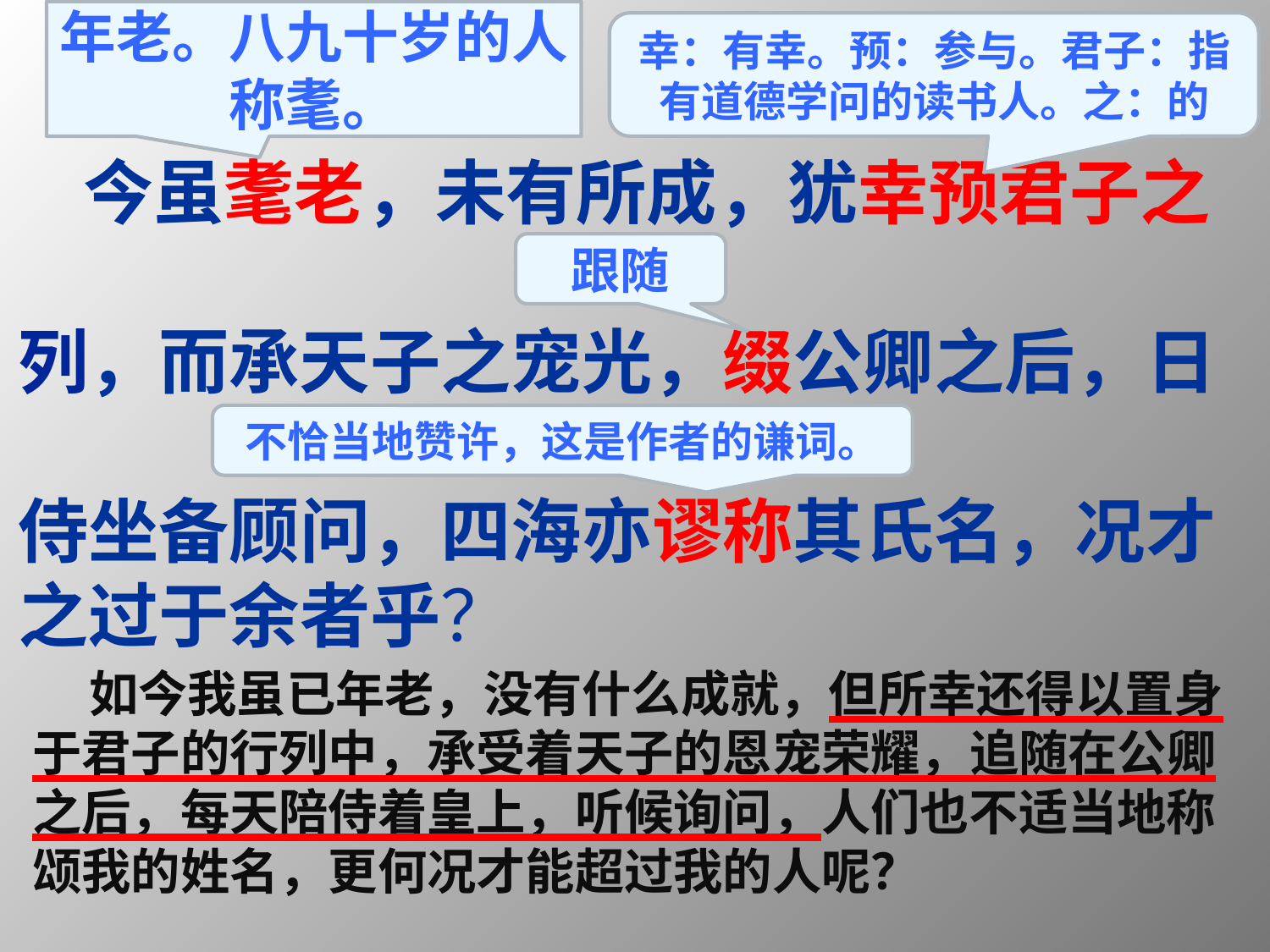

年老。八九十岁的人称耄。
幸：有幸。预：参与。君子：指有道德学问的读书人。之：的
# 今虽耄老，未有所成，犹幸预君子之 列，而承天子之宠光，缀公卿之后，日 侍坐备顾问，四海亦谬称其氏名，况才之过于余者乎？
跟随
不恰当地赞许，这是作者的谦词。
    如今我虽已年老，没有什么成就，但所幸还得以置身于君子的行列中，承受着天子的恩宠荣耀，追随在公卿之后，每天陪侍着皇上，听候询问，人们也不适当地称颂我的姓名，更何况才能超过我的人呢？